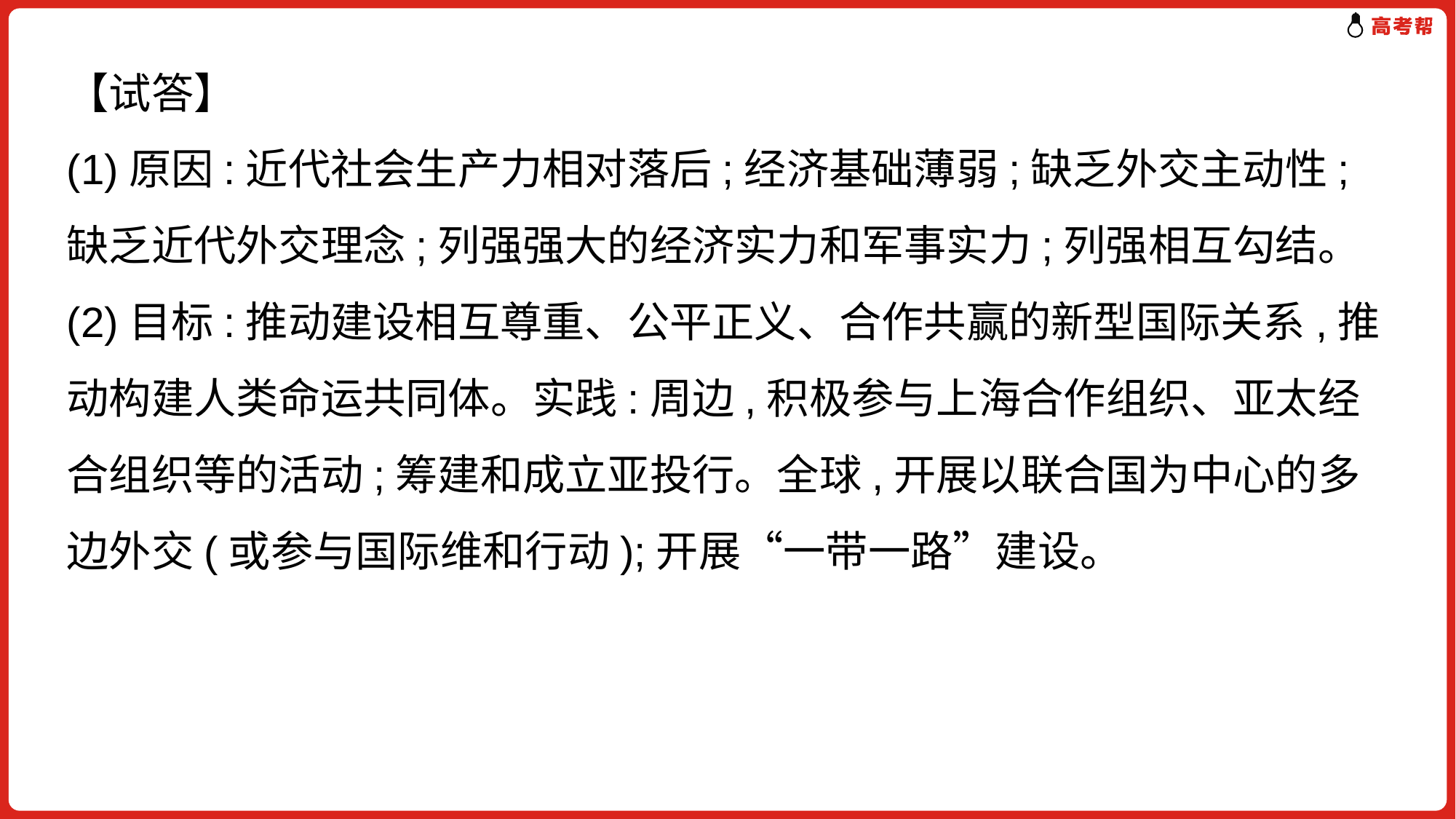

【试答】
(1)原因:近代社会生产力相对落后;经济基础薄弱;缺乏外交主动性;缺乏近代外交理念;列强强大的经济实力和军事实力;列强相互勾结。
(2)目标:推动建设相互尊重、公平正义、合作共赢的新型国际关系,推动构建人类命运共同体。实践:周边,积极参与上海合作组织、亚太经合组织等的活动;筹建和成立亚投行。全球,开展以联合国为中心的多边外交(或参与国际维和行动);开展“一带一路”建设。